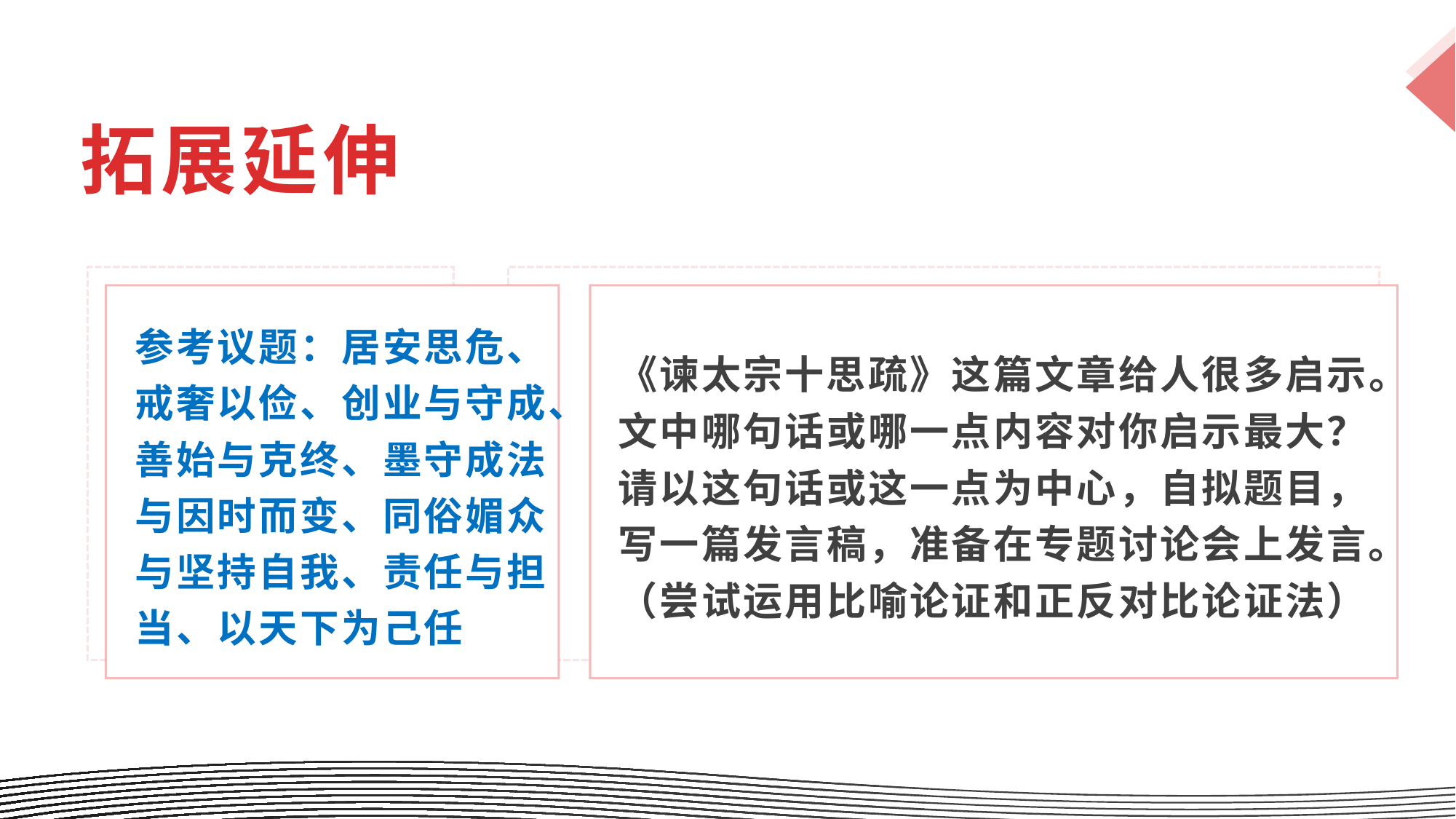

拓展延伸

《谏太宗十思疏》这篇文章给人很多启示。文中哪句话或哪一点内容对你启示最大？请以这句话或这一点为中心，自拟题目，写一篇发言稿，准备在专题讨论会上发言。（尝试运用比喻论证和正反对比论证法）
参考议题：居安思危、戒奢以俭、创业与守成、善始与克终、墨守成法与因时而变、同俗媚众与坚持自我、责任与担当、以天下为己任